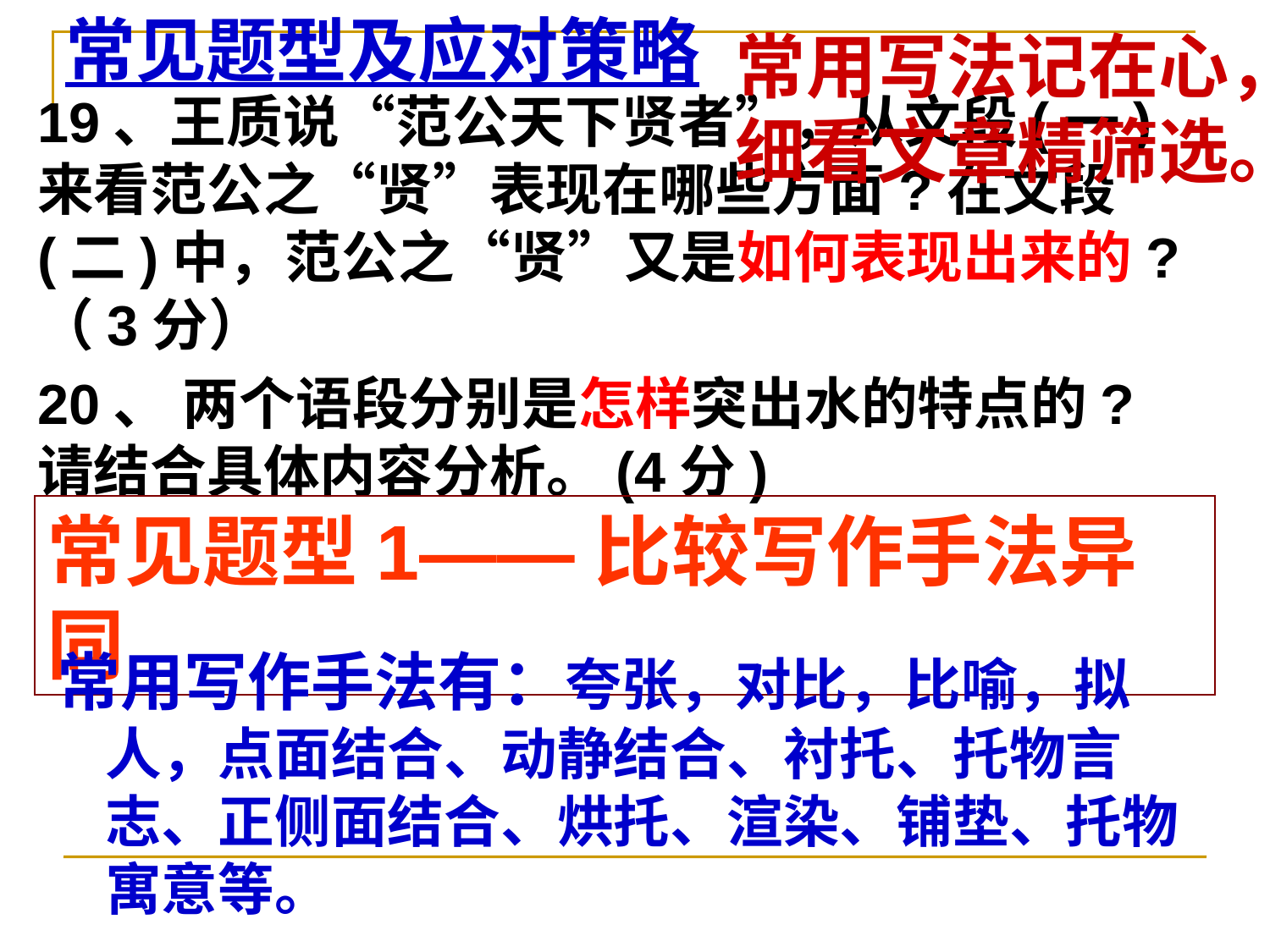

常见题型及应对策略
常用写法记在心，
细看文章精筛选。
19、王质说“范公天下贤者”，从文段(一)来看范公之“贤”表现在哪些方面?在文段 (二)中，范公之“贤”又是如何表现出来的?（3分）
20、 两个语段分别是怎样突出水的特点的?请结合具体内容分析。(4分)

常见题型1——比较写作手法异同
常用写作手法有：夸张，对比，比喻，拟人，点面结合、动静结合、衬托、托物言志、正侧面结合、烘托、渲染、铺垫、托物寓意等。